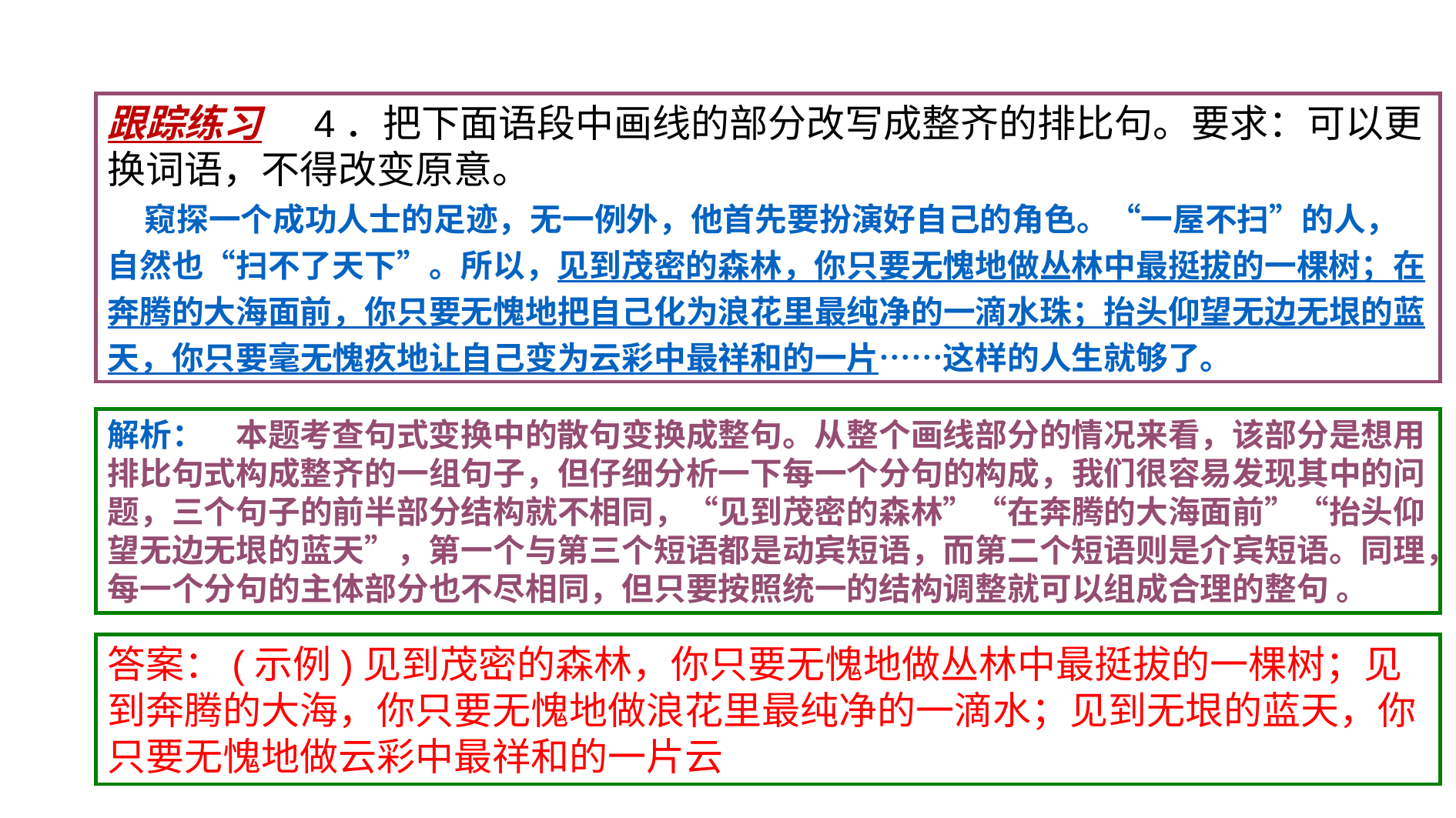

跟踪练习     4．把下面语段中画线的部分改写成整齐的排比句。要求：可以更换词语，不得改变原意。
    窥探一个成功人士的足迹，无一例外，他首先要扮演好自己的角色。“一屋不扫”的人，自然也“扫不了天下”。所以，见到茂密的森林，你只要无愧地做丛林中最挺拔的一棵树；在奔腾的大海面前，你只要无愧地把自己化为浪花里最纯净的一滴水珠；抬头仰望无边无垠的蓝天，你只要毫无愧疚地让自己变为云彩中最祥和的一片……这样的人生就够了。

解析：　本题考查句式变换中的散句变换成整句。从整个画线部分的情况来看，该部分是想用排比句式构成整齐的一组句子，但仔细分析一下每一个分句的构成，我们很容易发现其中的问题，三个句子的前半部分结构就不相同，“见到茂密的森林”“在奔腾的大海面前”“抬头仰望无边无垠的蓝天”，第一个与第三个短语都是动宾短语，而第二个短语则是介宾短语。同理，每一个分句的主体部分也不尽相同，但只要按照统一的结构调整就可以组成合理的整句 。
答案：(示例)见到茂密的森林，你只要无愧地做丛林中最挺拔的一棵树；见到奔腾的大海，你只要无愧地做浪花里最纯净的一滴水；见到无垠的蓝天，你只要无愧地做云彩中最祥和的一片云